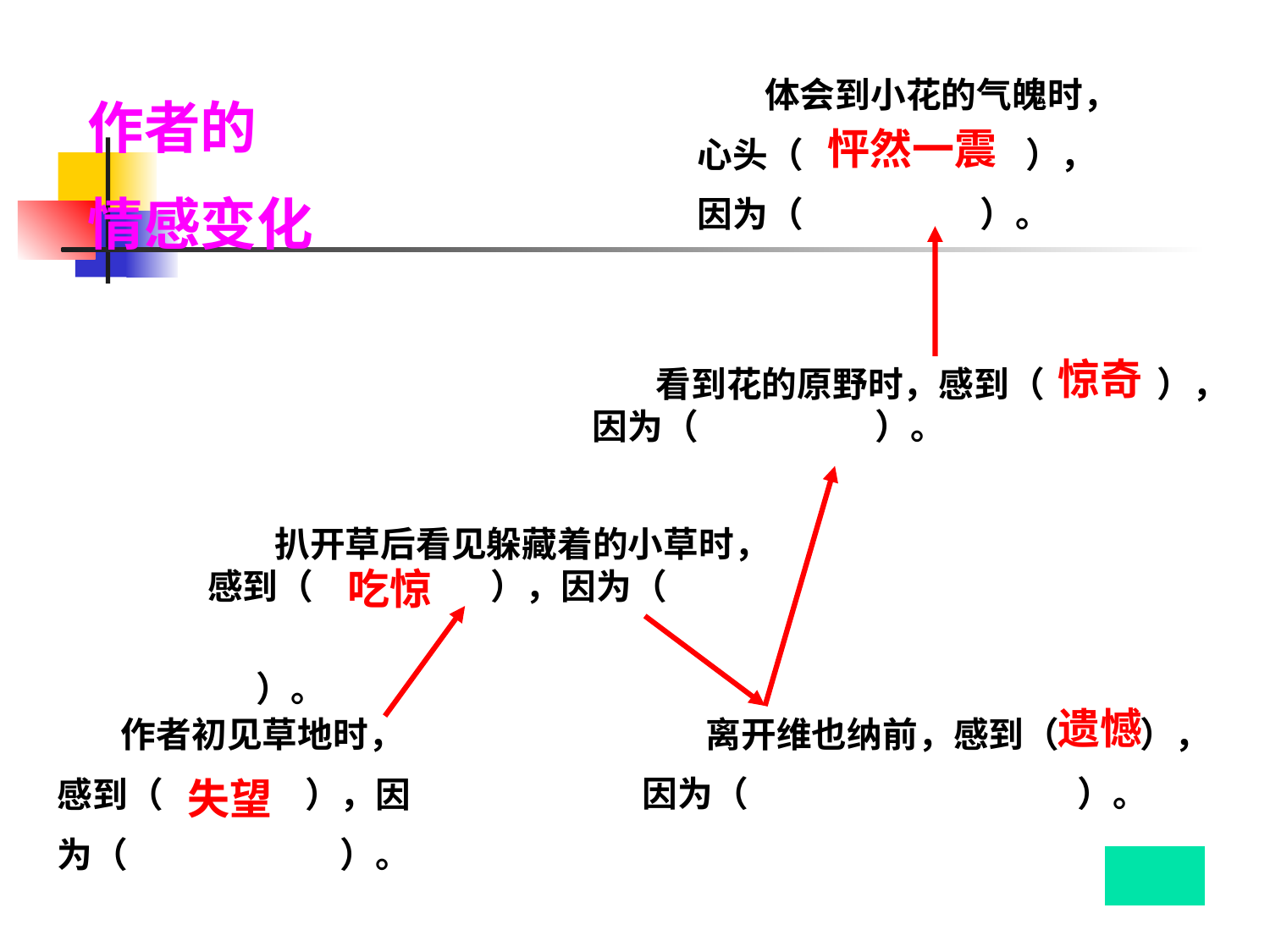

体会到小花的气魄时，
心头（          　　　　），
因为（                      ）。
作者的
情感变化
怦然一震

惊奇
　　看到花的原野时，感到（              ），因为（                      ）。

　　扒开草后看见躲藏着的小草时，感到（　　　　　），因为（
     ）。
吃惊

遗憾
　　离开维也纳前，感到（          ），
因为（                                         ）。
　　作者初见草地时，
感到（　　　　），因
为（　　　　　　）。

失望